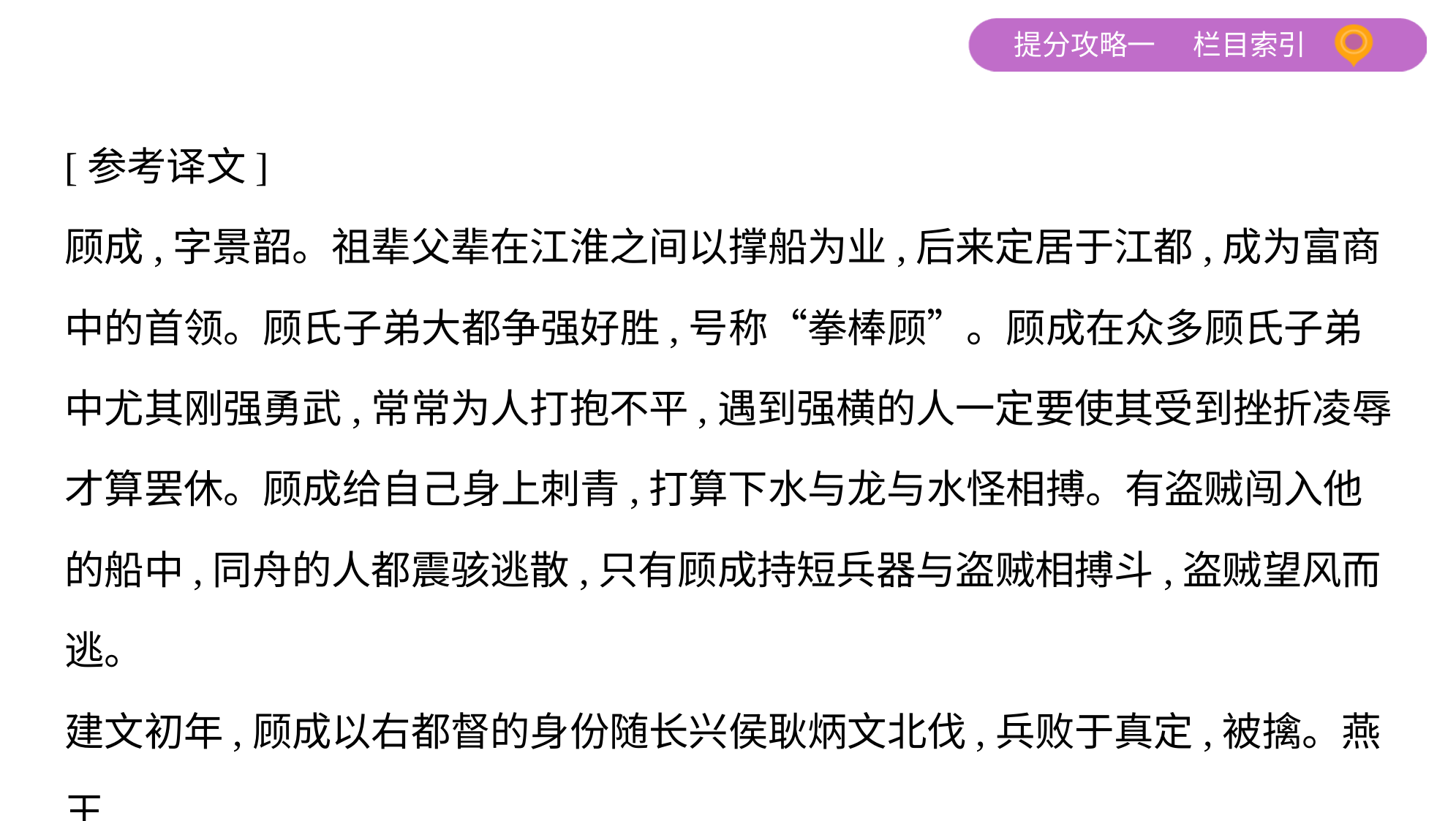

[参考译文]
顾成,字景韶。祖辈父辈在江淮之间以撑船为业,后来定居于江都,成为富商中的首领。顾氏子弟大都争强好胜,号称“拳棒顾”。顾成在众多顾氏子弟中尤其刚强勇武,常常为人打抱不平,遇到强横的人一定要使其受到挫折凌辱才算罢休。顾成给自己身上刺青,打算下水与龙与水怪相搏。有盗贼闯入他的船中,同舟的人都震骇逃散,只有顾成持短兵器与盗贼相搏斗,盗贼望风而逃。
建文初年,顾成以右都督的身份随长兴侯耿炳文北伐,兵败于真定,被擒。燕王